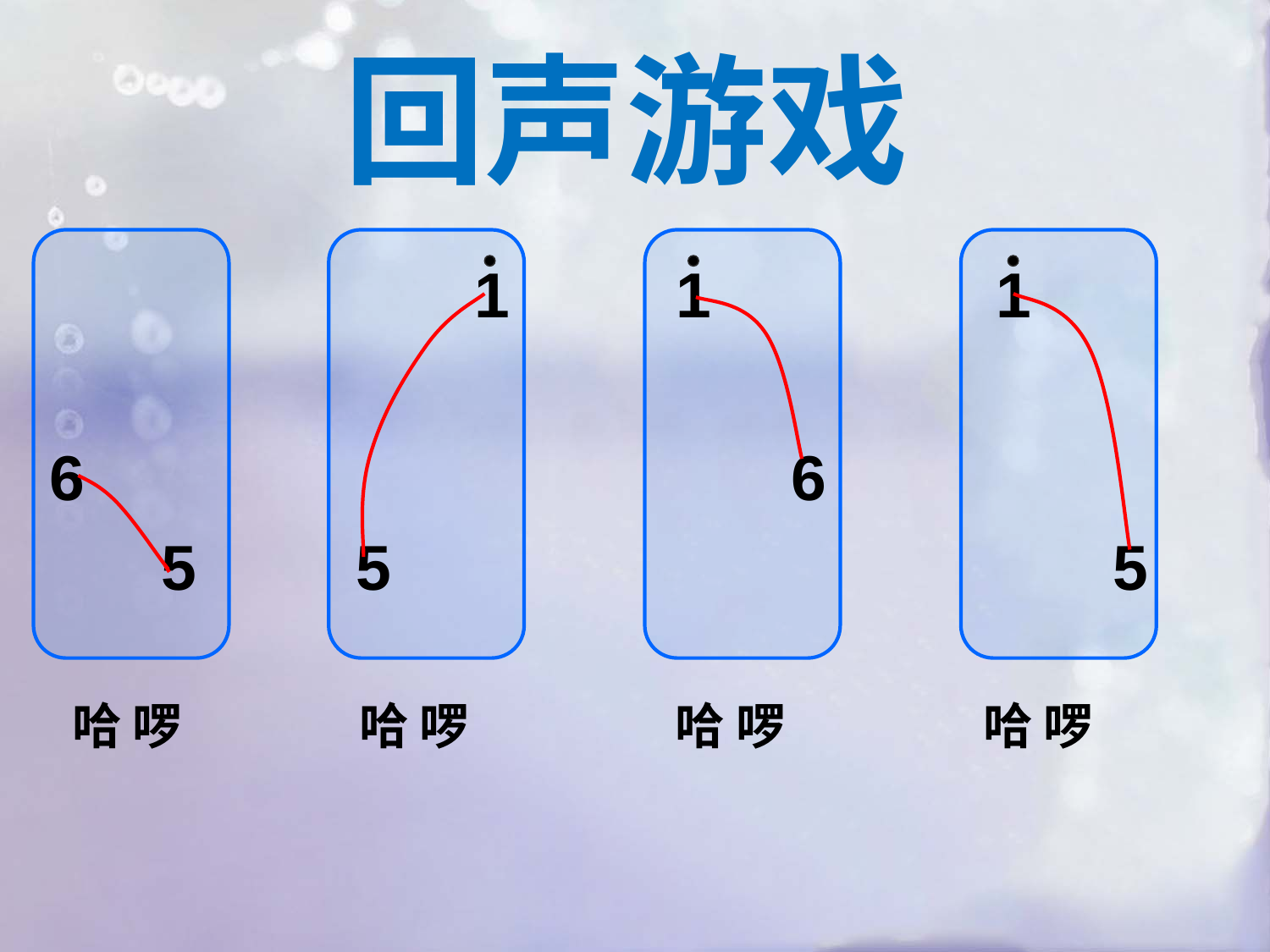

回声游戏

6
5

1
5

1
6

1
5

哈 啰
哈 啰
哈 啰
哈 啰